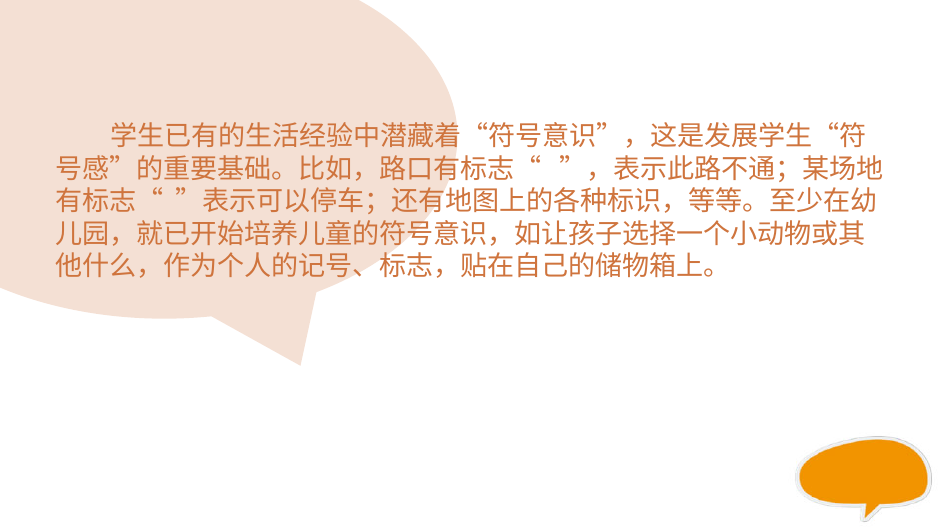

#

        学生已有的生活经验中潜藏着“符号意识”，这是发展学生“符号感”的重要基础。比如，路口有标志“   ”，表示此路不通；某场地有标志“  ”表示可以停车；还有地图上的各种标识，等等。至少在幼儿园，就已开始培养儿童的符号意识，如让孩子选择一个小动物或其他什么，作为个人的记号、标志，贴在自己的储物箱上。